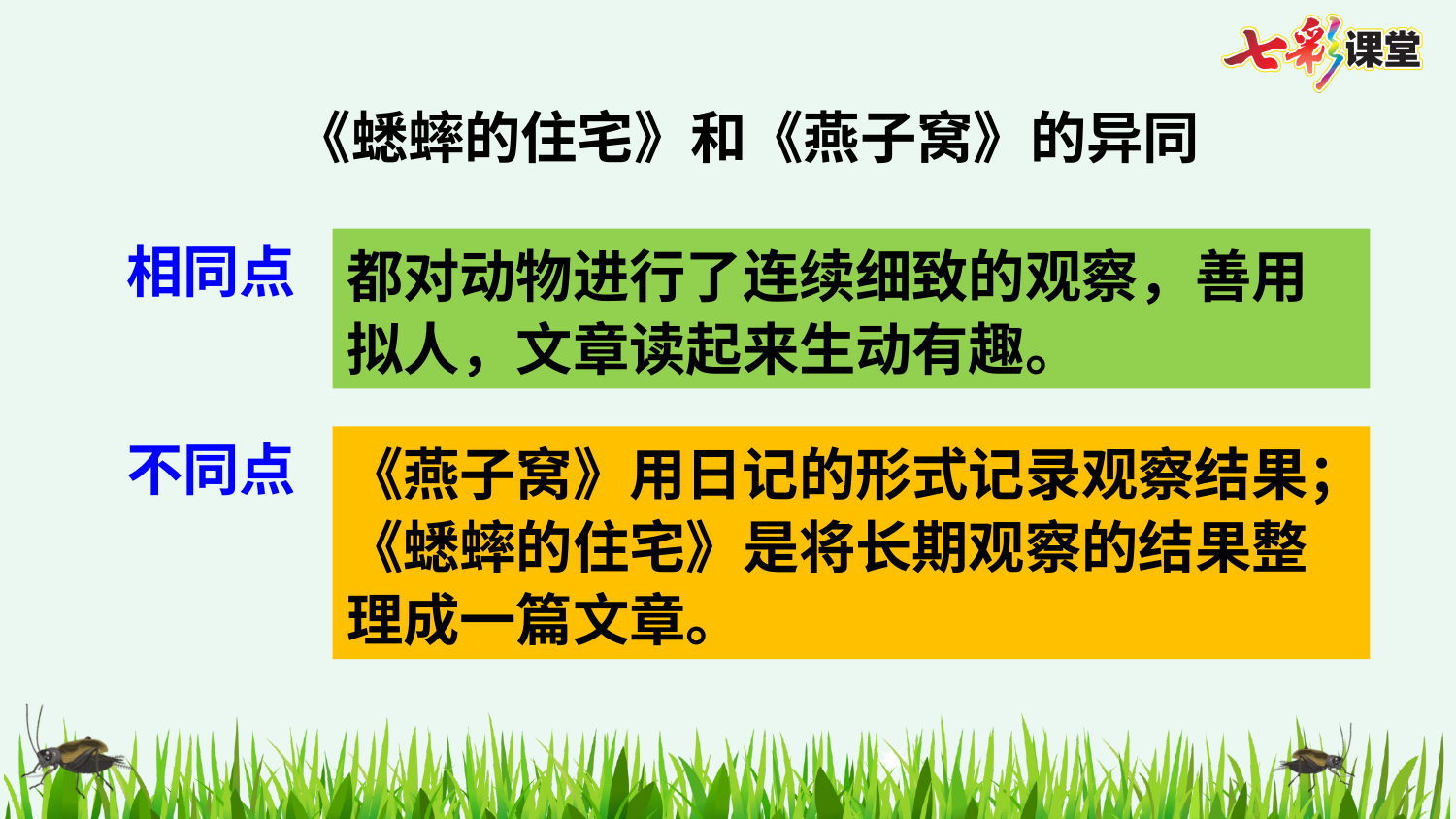

《蟋蟀的住宅》和《燕子窝》的异同
相同点
都对动物进行了连续细致的观察，善用拟人，文章读起来生动有趣。
《燕子窝》用日记的形式记录观察结果；《蟋蟀的住宅》是将长期观察的结果整理成一篇文章。
不同点